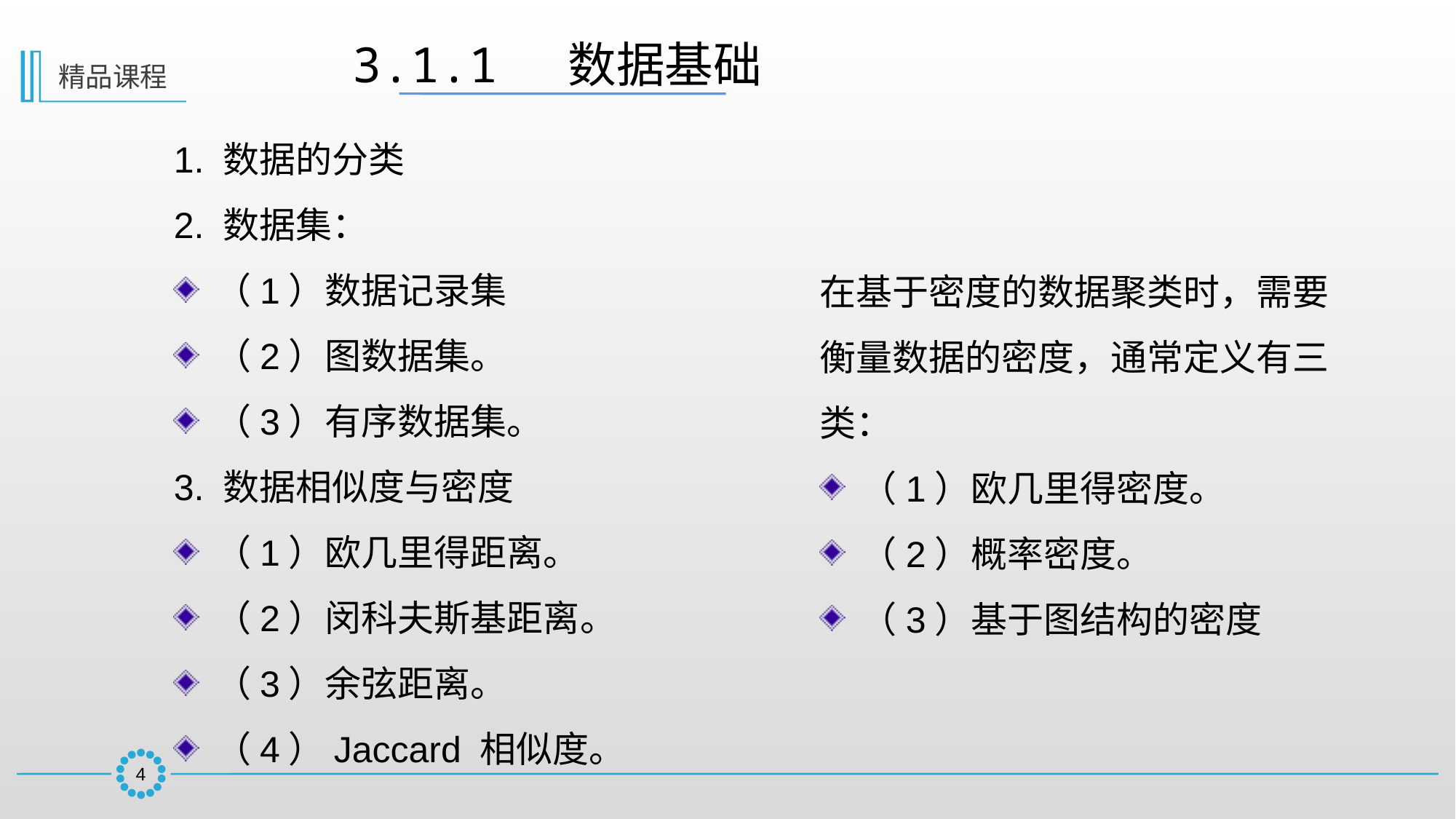

3.1.1  数据基础

精品课程

1. 数据的分类
2. 数据集：
（1）数据记录集
（2）图数据集。
（3）有序数据集。
3. 数据相似度与密度
（1）欧几里得距离。
（2）闵科夫斯基距离。
（3）余弦距离。
（4）Jaccard 相似度。
在基于密度的数据聚类时，需要衡量数据的密度，通常定义有三类：
（1）欧几里得密度。
（2）概率密度。
（3）基于图结构的密度

4